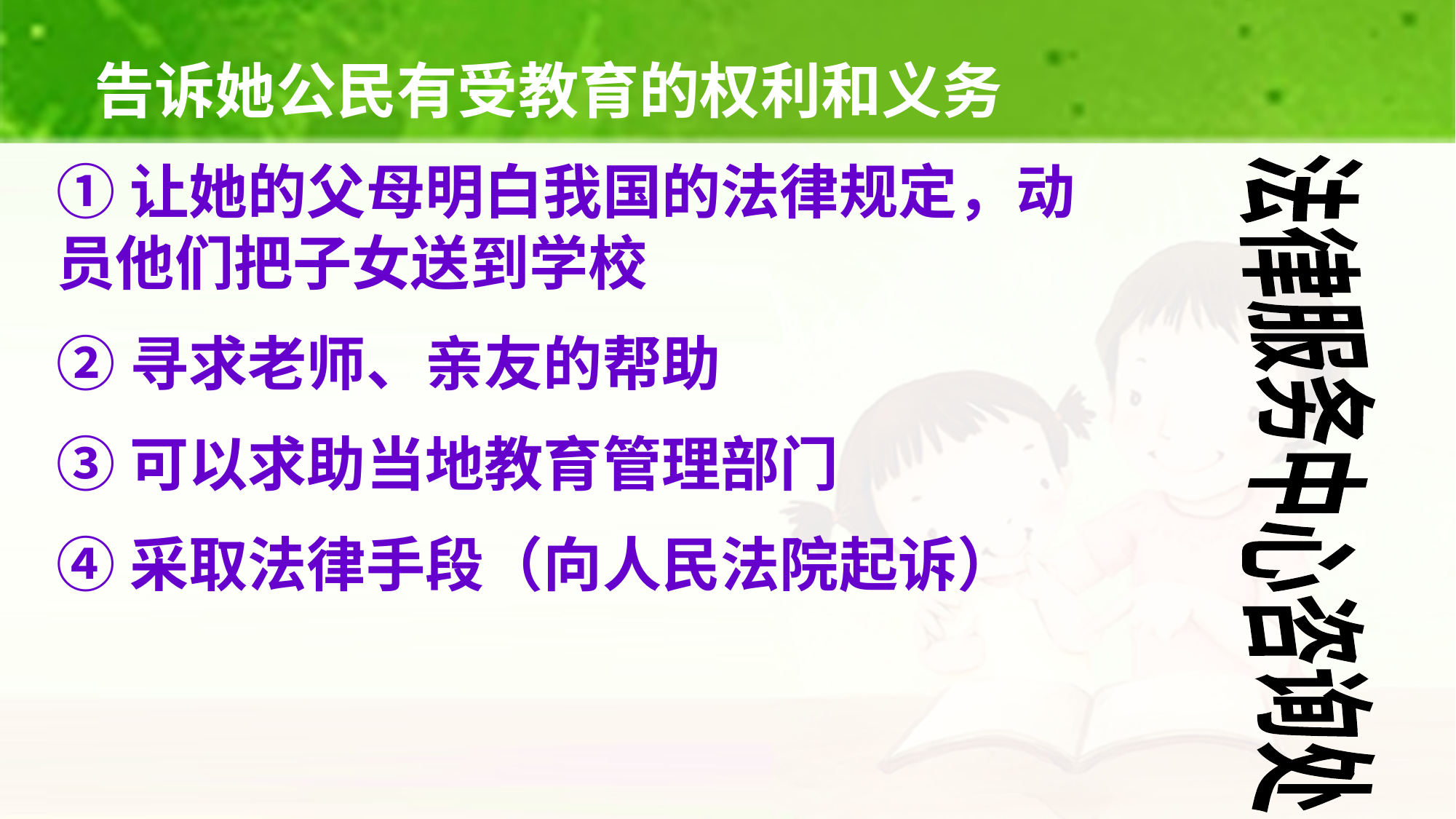

告诉她公民有受教育的权利和义务
①让她的父母明白我国的法律规定，动员他们把子女送到学校
②寻求老师、亲友的帮助
③可以求助当地教育管理部门
④采取法律手段（向人民法院起诉）
法律服务中心咨询处